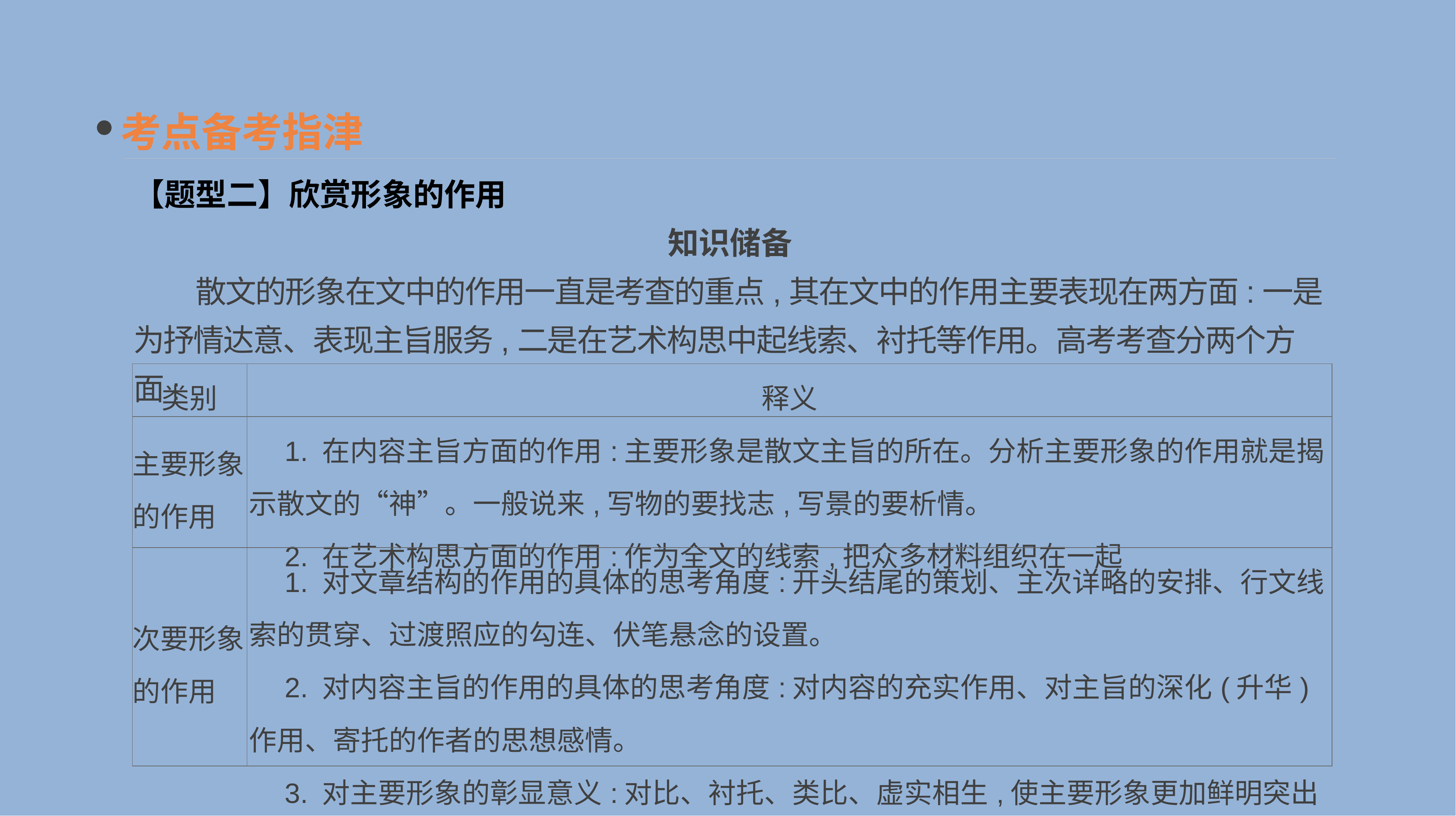

考点备考指津

【题型二】欣赏形象的作用
知识储备
　　散文的形象在文中的作用一直是考查的重点,其在文中的作用主要表现在两方面:一是为抒情达意、表现主旨服务,二是在艺术构思中起线索、衬托等作用。高考考查分两个方面:
| 类别 | 释义 |
| --- | --- |
| 主要形象 的作用 | 1. 在内容主旨方面的作用:主要形象是散文主旨的所在。分析主要形象的作用就是揭示散文的“神”。一般说来,写物的要找志,写景的要析情。 　2. 在艺术构思方面的作用:作为全文的线索,把众多材料组织在一起 |
| 次要形象 的作用 | 1. 对文章结构的作用的具体的思考角度:开头结尾的策划、主次详略的安排、行文线索的贯穿、过渡照应的勾连、伏笔悬念的设置。 　2. 对内容主旨的作用的具体的思考角度:对内容的充实作用、对主旨的深化(升华)作用、寄托的作者的思想感情。 　3. 对主要形象的彰显意义:对比、衬托、类比、虚实相生,使主要形象更加鲜明突出 |